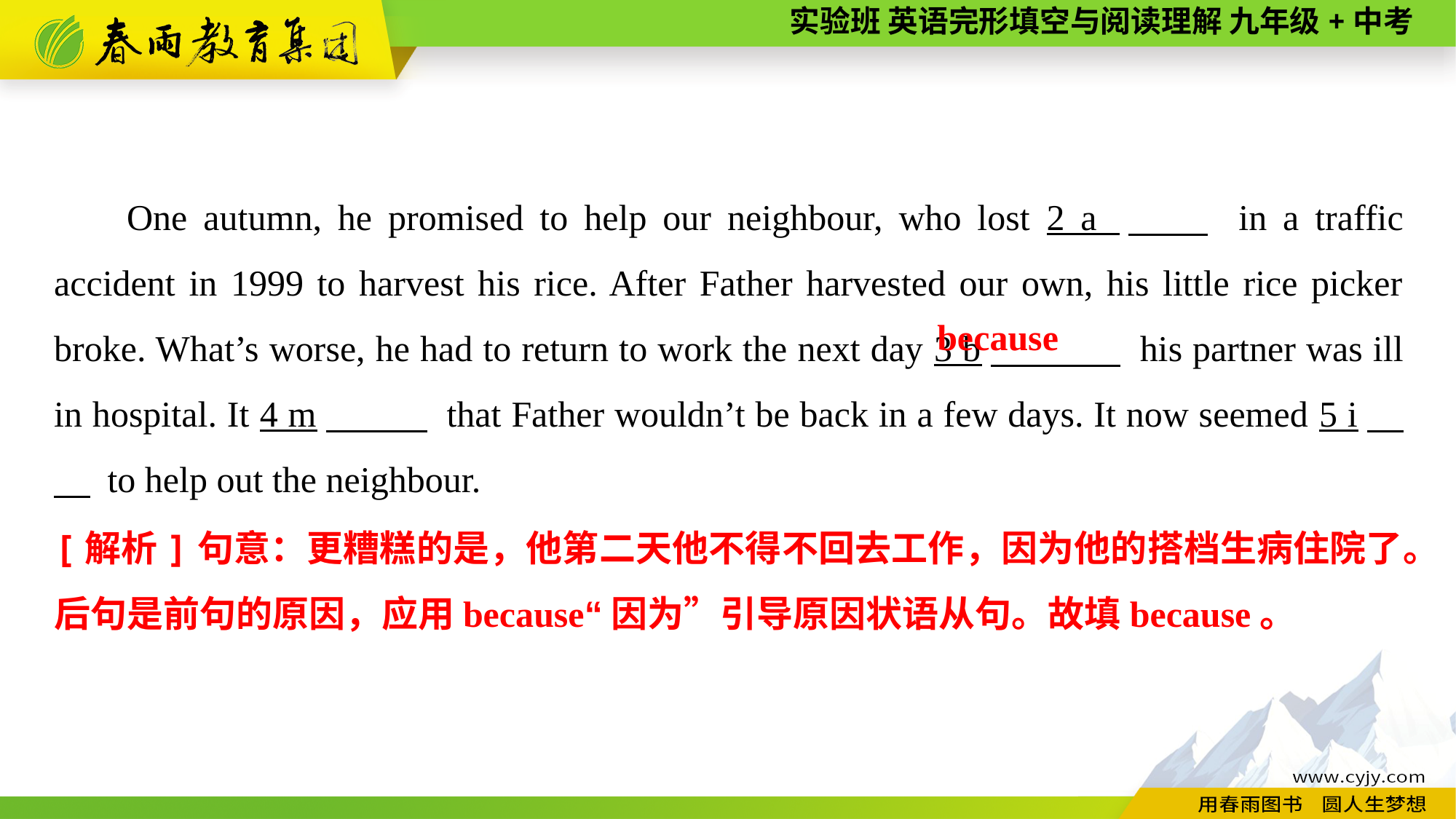

One autumn, he promised to help our neighbour, who lost 2 a 　　 in a traffic accident in 1999 to harvest his rice. After Father harvested our own, his little rice picker broke. What’s worse, he had to return to work the next day 3 b　           his partner was ill in hospital. It 4 m　   　 that Father wouldn’t be back in a few days. It now seemed 5 i　 　 to help out the neighbour.
because
[解析]句意：更糟糕的是，他第二天他不得不回去工作，因为他的搭档生病住院了。后句是前句的原因，应用because“因为”引导原因状语从句。故填because。